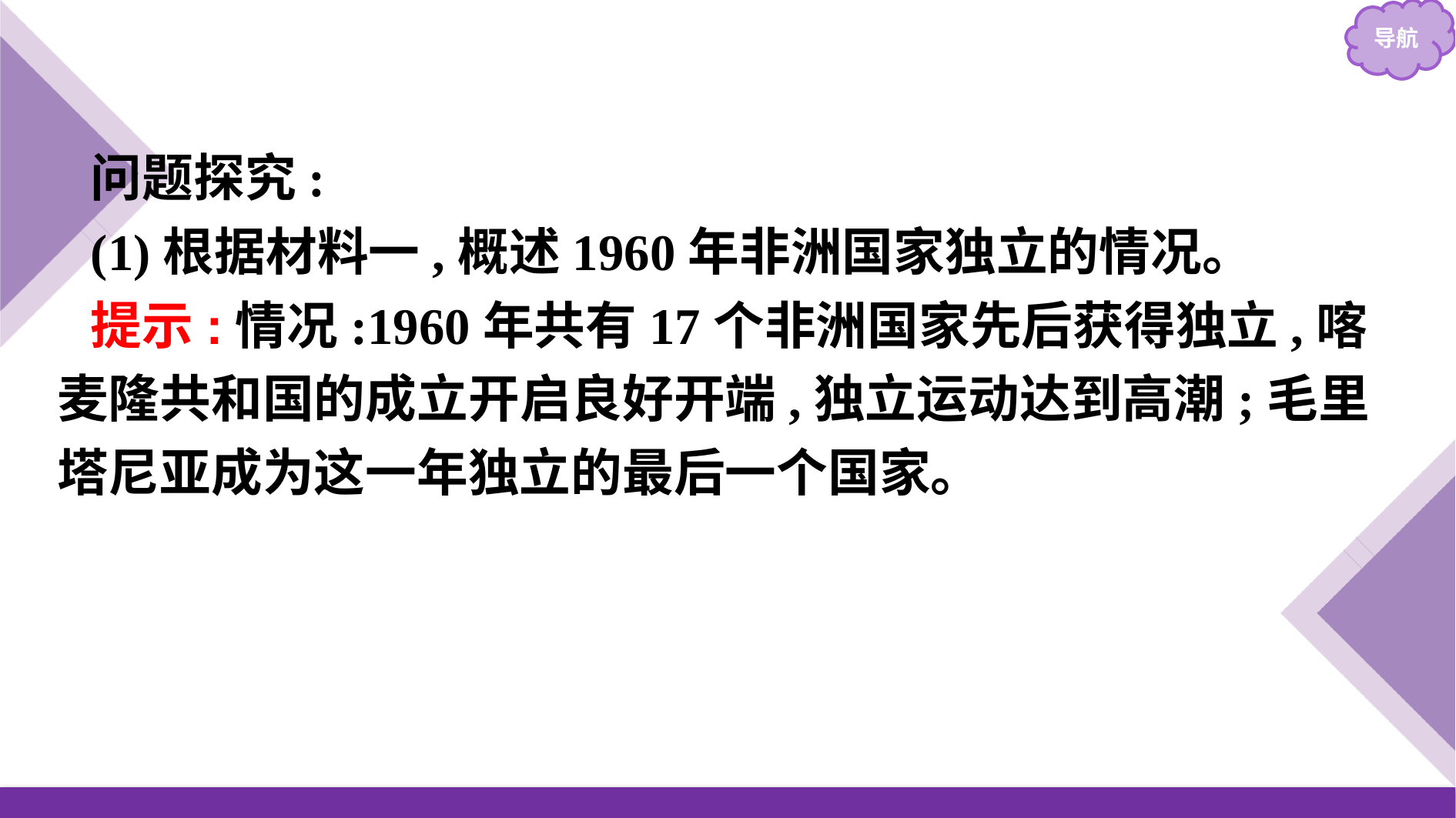

问题探究:
(1)根据材料一,概述1960年非洲国家独立的情况。
提示:情况:1960年共有17个非洲国家先后获得独立,喀麦隆共和国的成立开启良好开端,独立运动达到高潮;毛里塔尼亚成为这一年独立的最后一个国家。